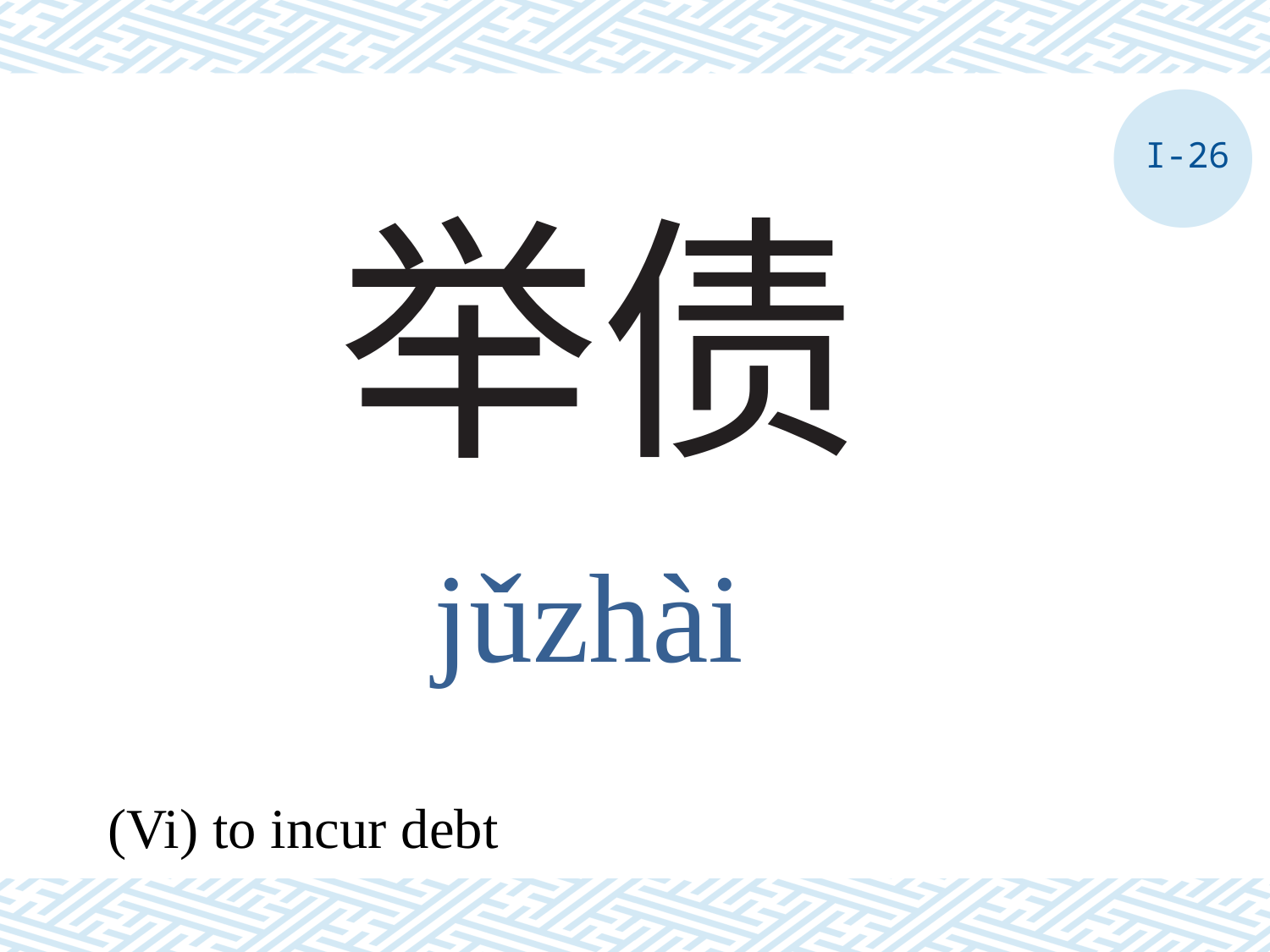

I-26

# 举债
jǔzhài
(Vi) to incur debt